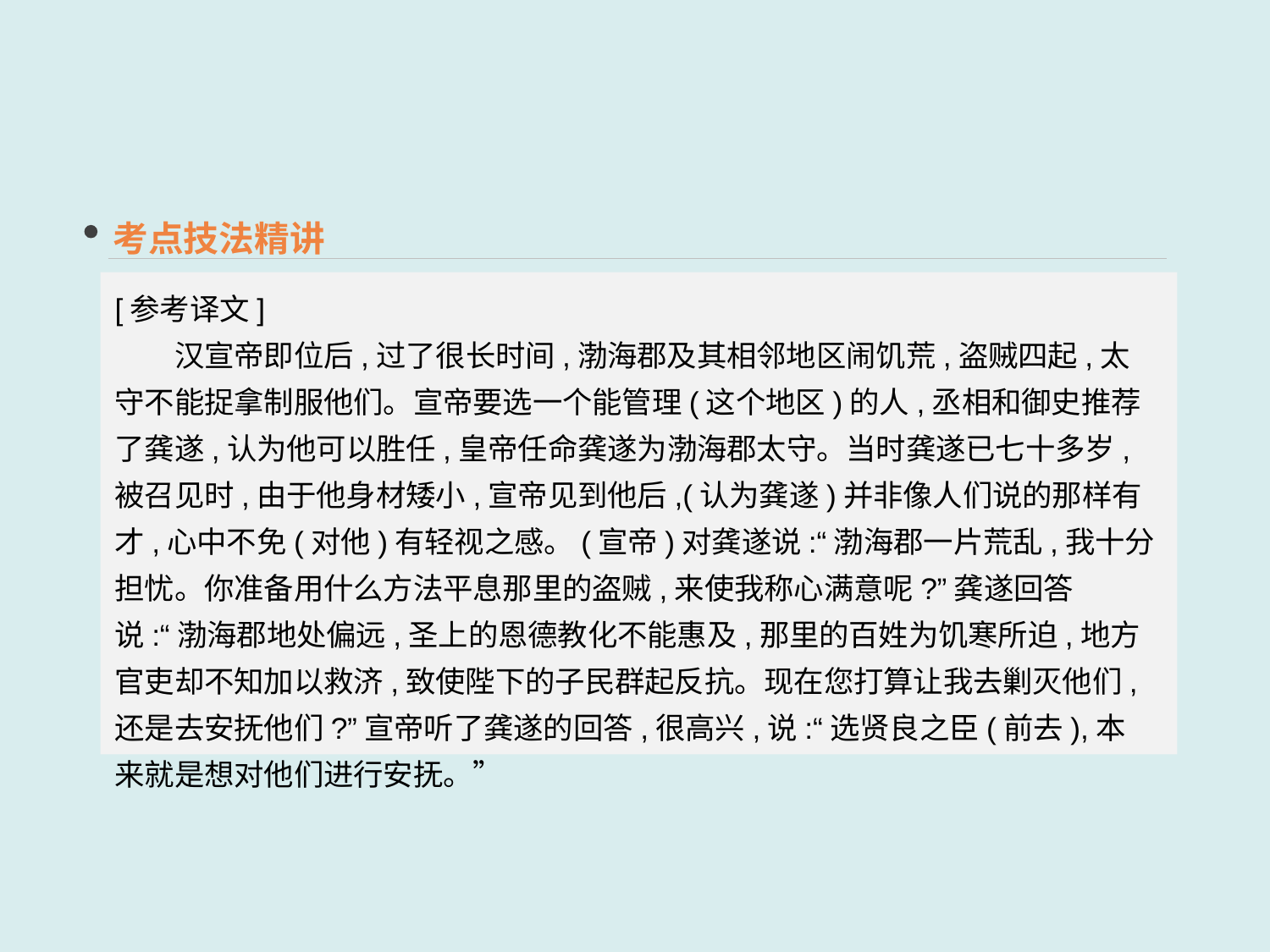

考点技法精讲

[参考译文]
　　汉宣帝即位后,过了很长时间,渤海郡及其相邻地区闹饥荒,盗贼四起,太守不能捉拿制服他们。宣帝要选一个能管理(这个地区)的人,丞相和御史推荐了龚遂,认为他可以胜任,皇帝任命龚遂为渤海郡太守。当时龚遂已七十多岁,被召见时,由于他身材矮小,宣帝见到他后,(认为龚遂)并非像人们说的那样有才,心中不免(对他)有轻视之感。(宣帝)对龚遂说:“渤海郡一片荒乱,我十分担忧。你准备用什么方法平息那里的盗贼,来使我称心满意呢?”龚遂回答说:“渤海郡地处偏远,圣上的恩德教化不能惠及,那里的百姓为饥寒所迫,地方官吏却不知加以救济,致使陛下的子民群起反抗。现在您打算让我去剿灭他们,还是去安抚他们?”宣帝听了龚遂的回答,很高兴,说:“选贤良之臣(前去),本来就是想对他们进行安抚。”